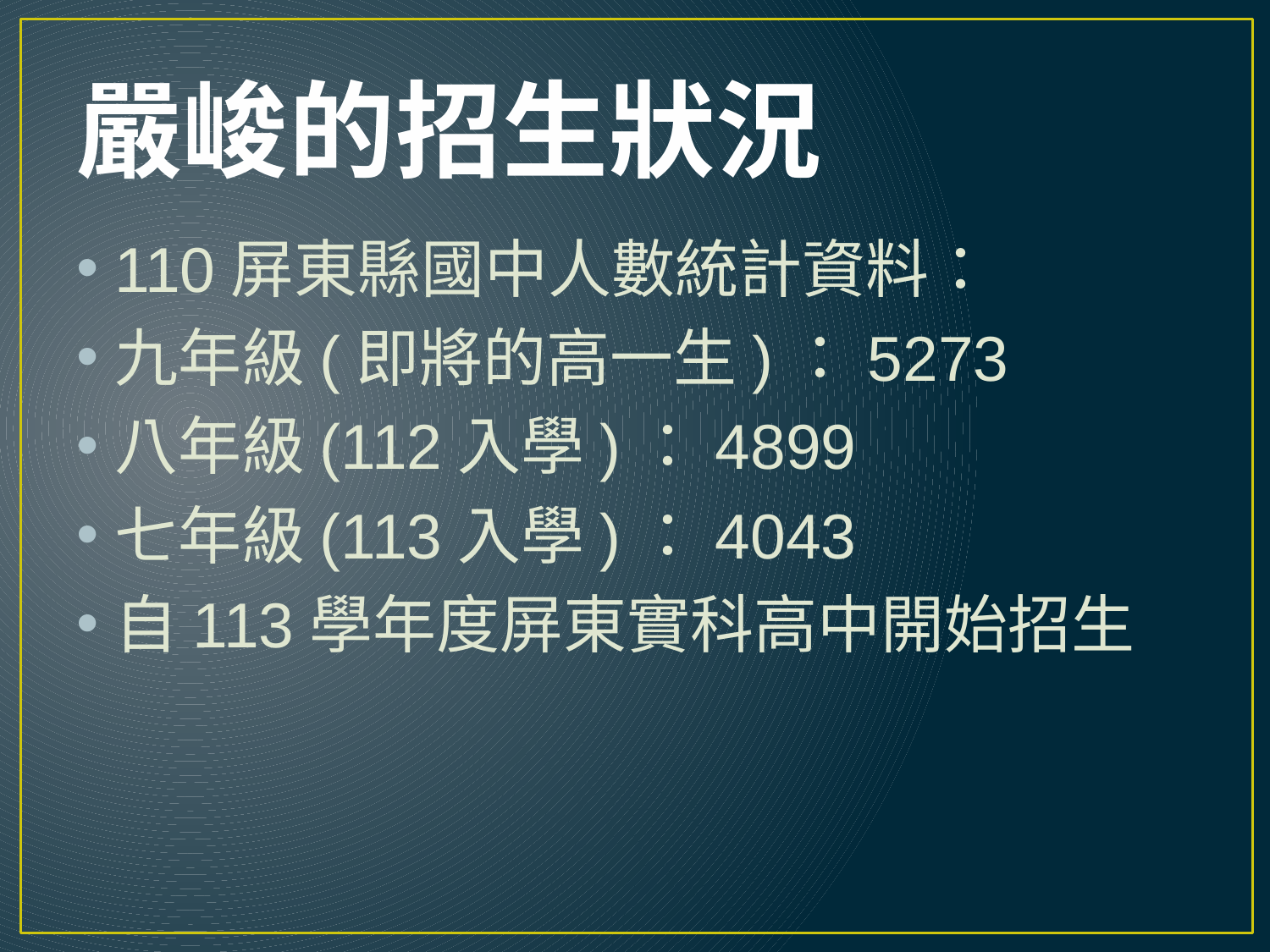

# 嚴峻的招生狀況
110屏東縣國中人數統計資料：
九年級(即將的高一生)：5273
八年級(112入學)：4899
七年級(113入學)：4043
自113學年度屏東實科高中開始招生